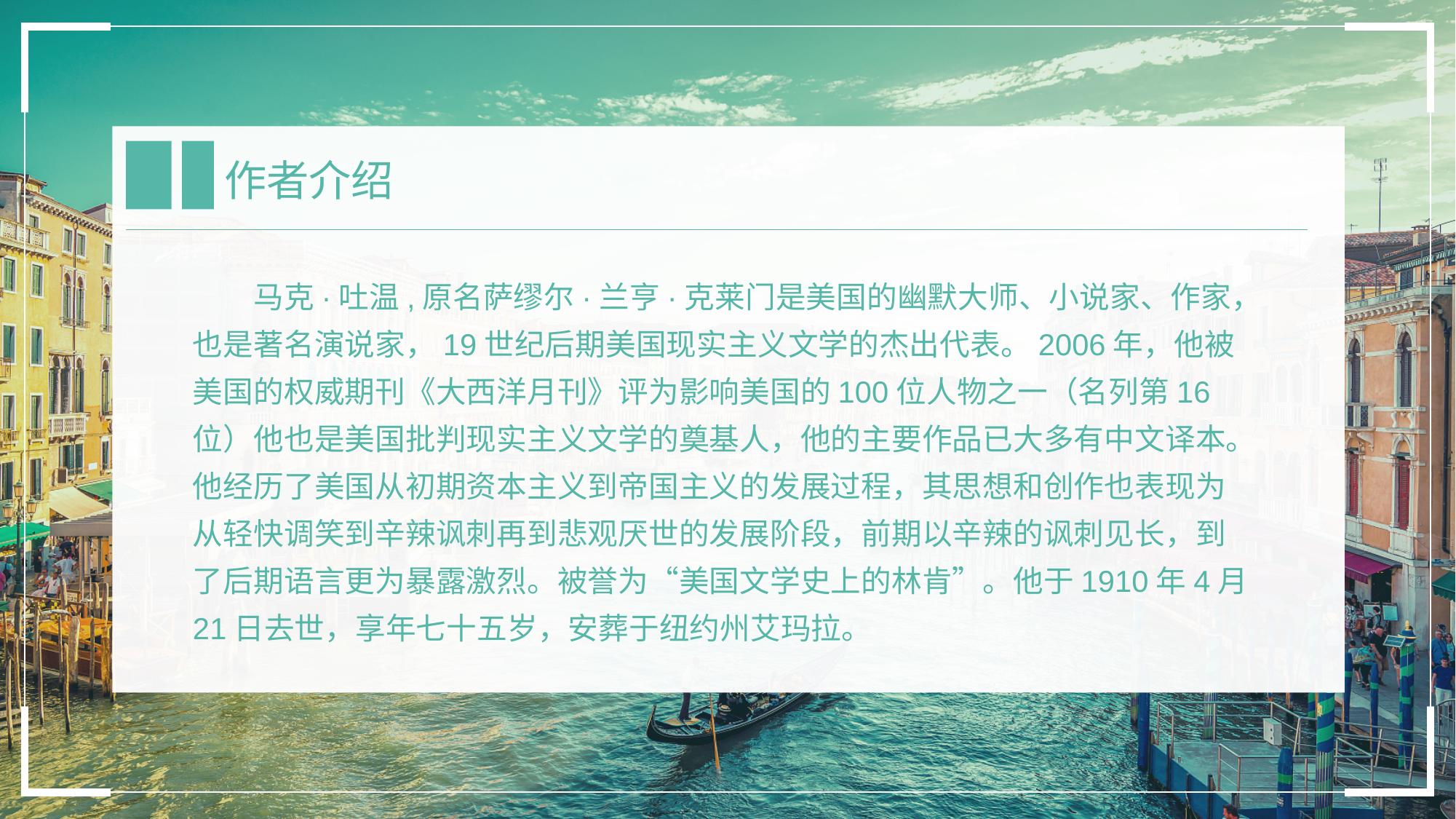

作者介绍
马克·吐温,原名萨缪尔·兰亨·克莱门是美国的幽默大师、小说家、作家，也是著名演说家，19世纪后期美国现实主义文学的杰出代表。2006年，他被美国的权威期刊《大西洋月刊》评为影响美国的100位人物之一（名列第16位）他也是美国批判现实主义文学的奠基人，他的主要作品已大多有中文译本。他经历了美国从初期资本主义到帝国主义的发展过程，其思想和创作也表现为从轻快调笑到辛辣讽刺再到悲观厌世的发展阶段，前期以辛辣的讽刺见长，到了后期语言更为暴露激烈。被誉为“美国文学史上的林肯”。他于1910年4月21日去世，享年七十五岁，安葬于纽约州艾玛拉。